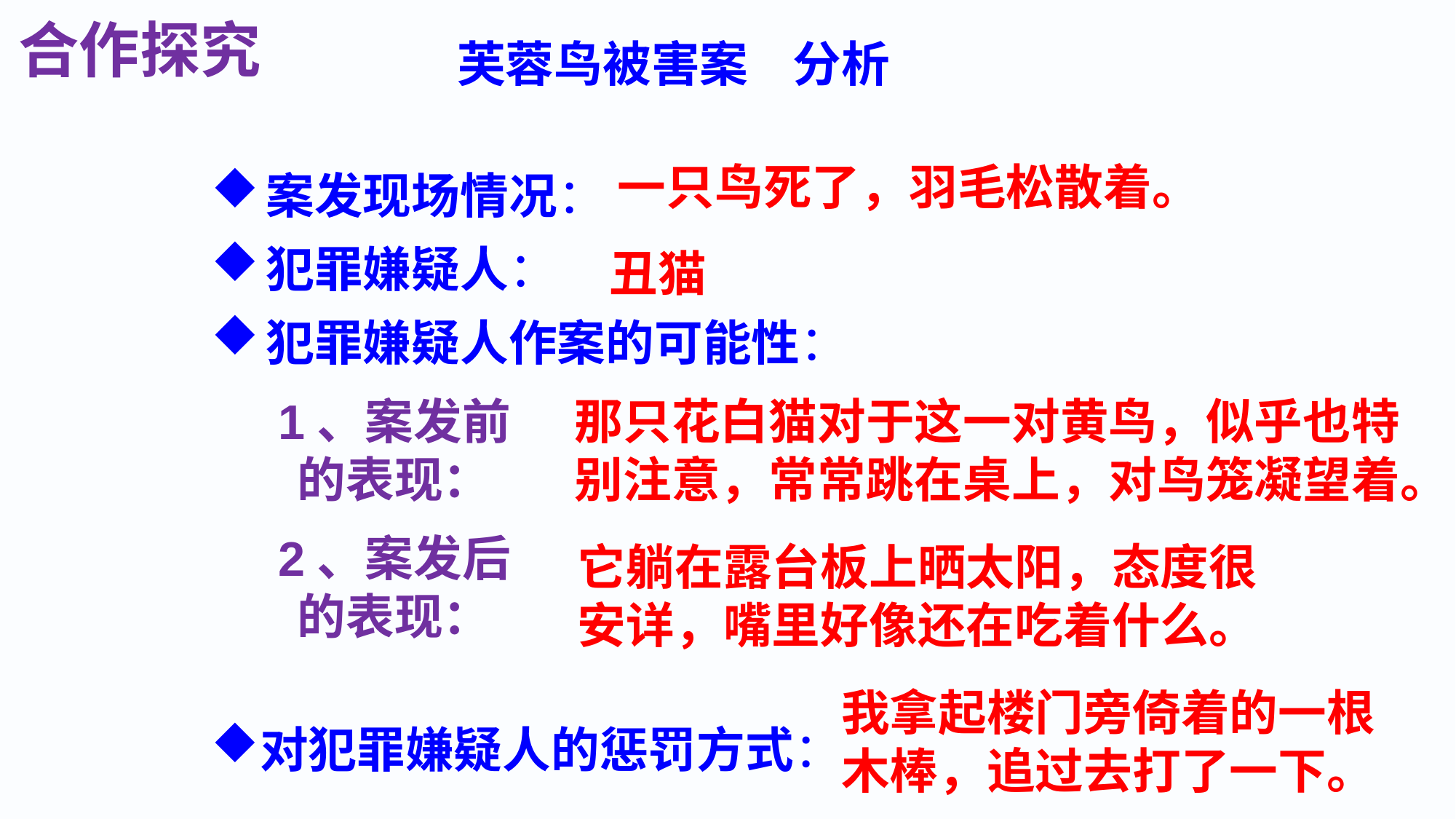

合作探究
             　　　  　 芙蓉鸟被害案    分析

案发现场情况：
犯罪嫌疑人：
犯罪嫌疑人作案的可能性：

对犯罪嫌疑人的惩罚方式：
一只鸟死了，羽毛松散着。

丑猫

1、案发前
的表现：
那只花白猫对于这一对黄鸟，似乎也特别注意，常常跳在桌上，对鸟笼凝望着。
2、案发后
的表现：
它躺在露台板上晒太阳，态度很安详，嘴里好像还在吃着什么。
我拿起楼门旁倚着的一根木棒，追过去打了一下。